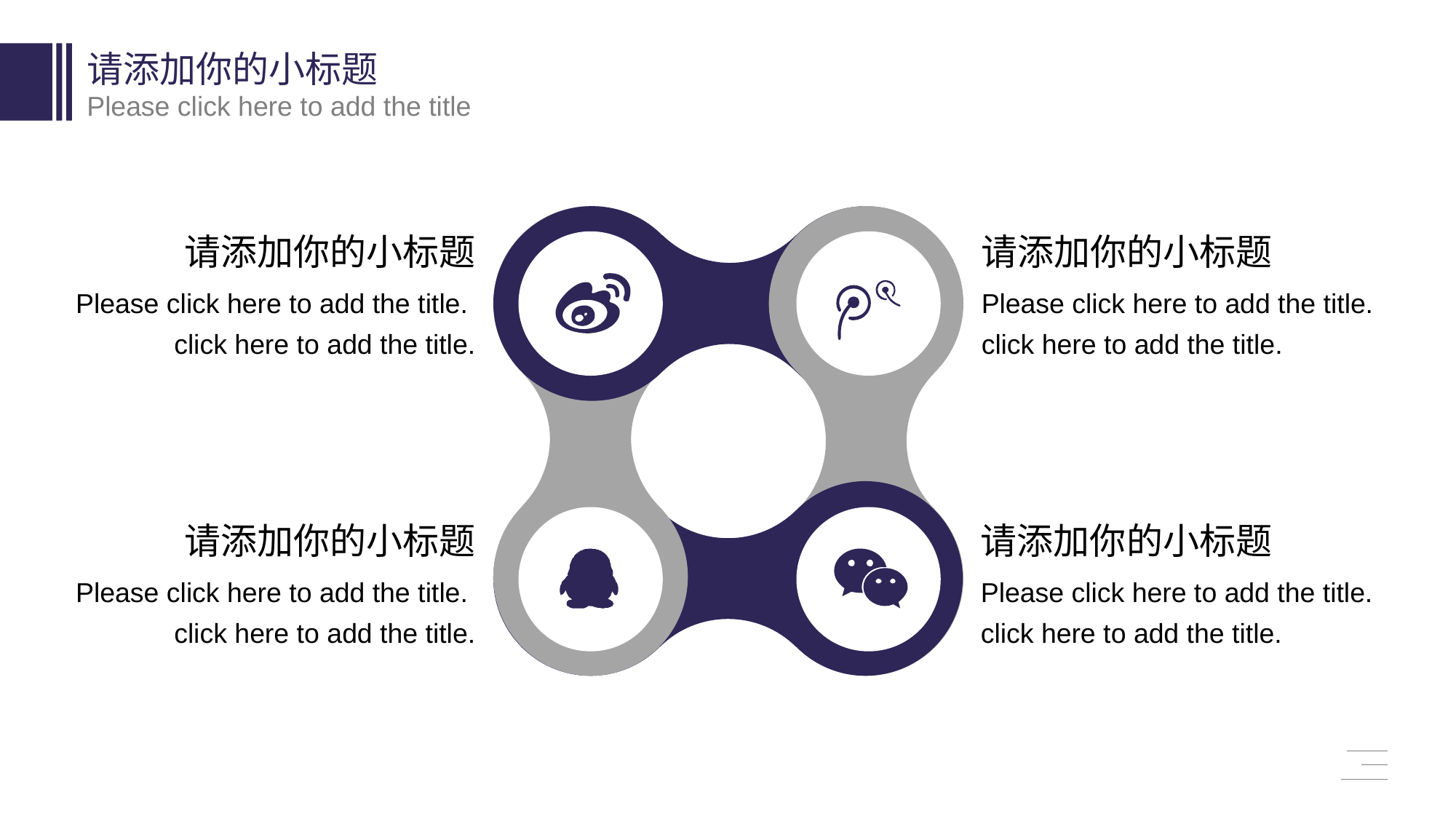

请添加你的小标题

Please click here to add the title

请添加你的小标题
请添加你的小标题
Please click here to add the title.  click here to add the title.

Please click here to add the title.  click here to add the title.

请添加你的小标题
请添加你的小标题

Please click here to add the title.  click here to add the title.
Please click here to add the title.  click here to add the title.